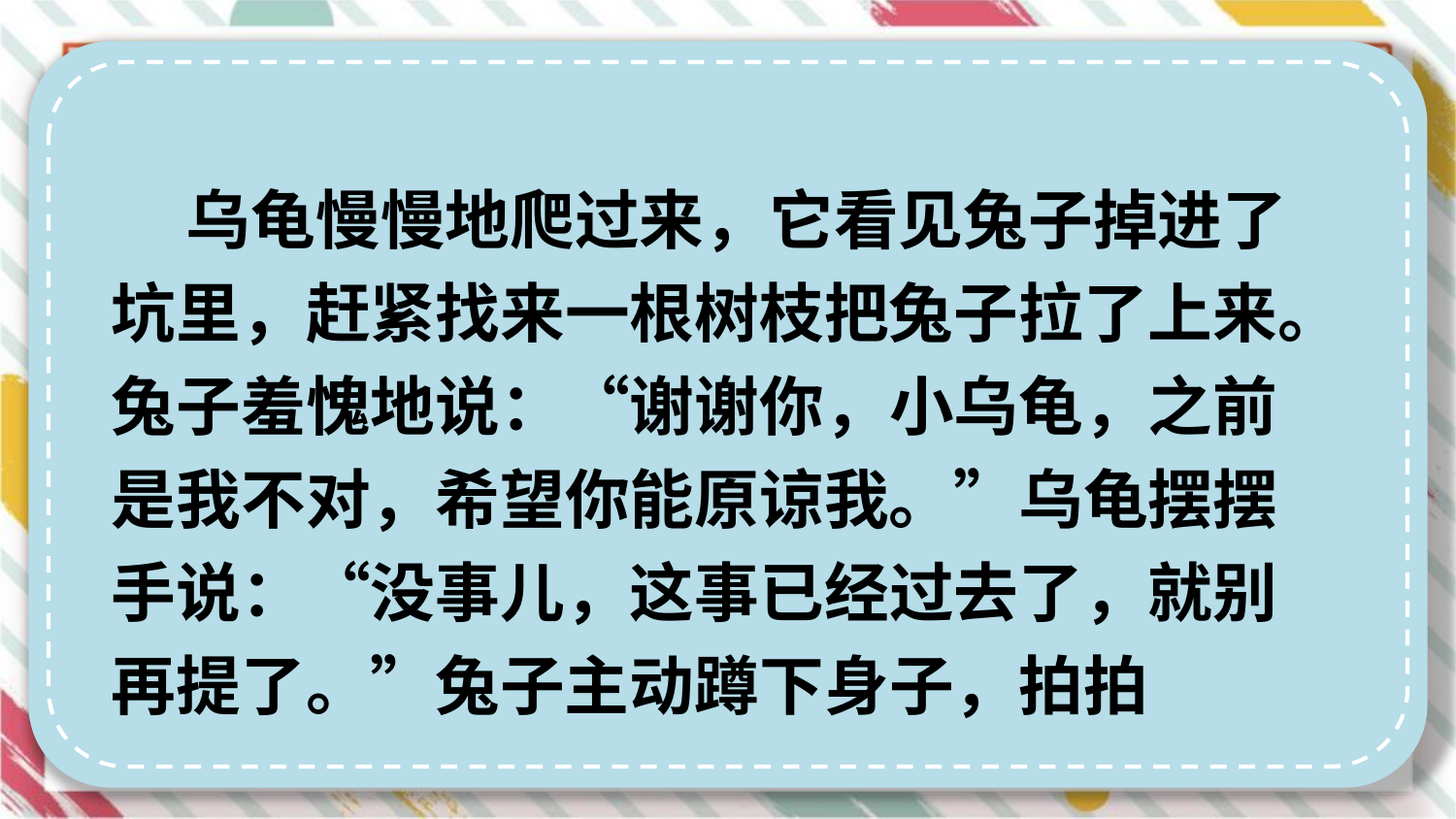

乌龟慢慢地爬过来，它看见兔子掉进了坑里，赶紧找来一根树枝把兔子拉了上来。兔子羞愧地说：“谢谢你，小乌龟，之前是我不对，希望你能原谅我。”乌龟摆摆手说：“没事儿，这事已经过去了，就别再提了。”兔子主动蹲下身子，拍拍